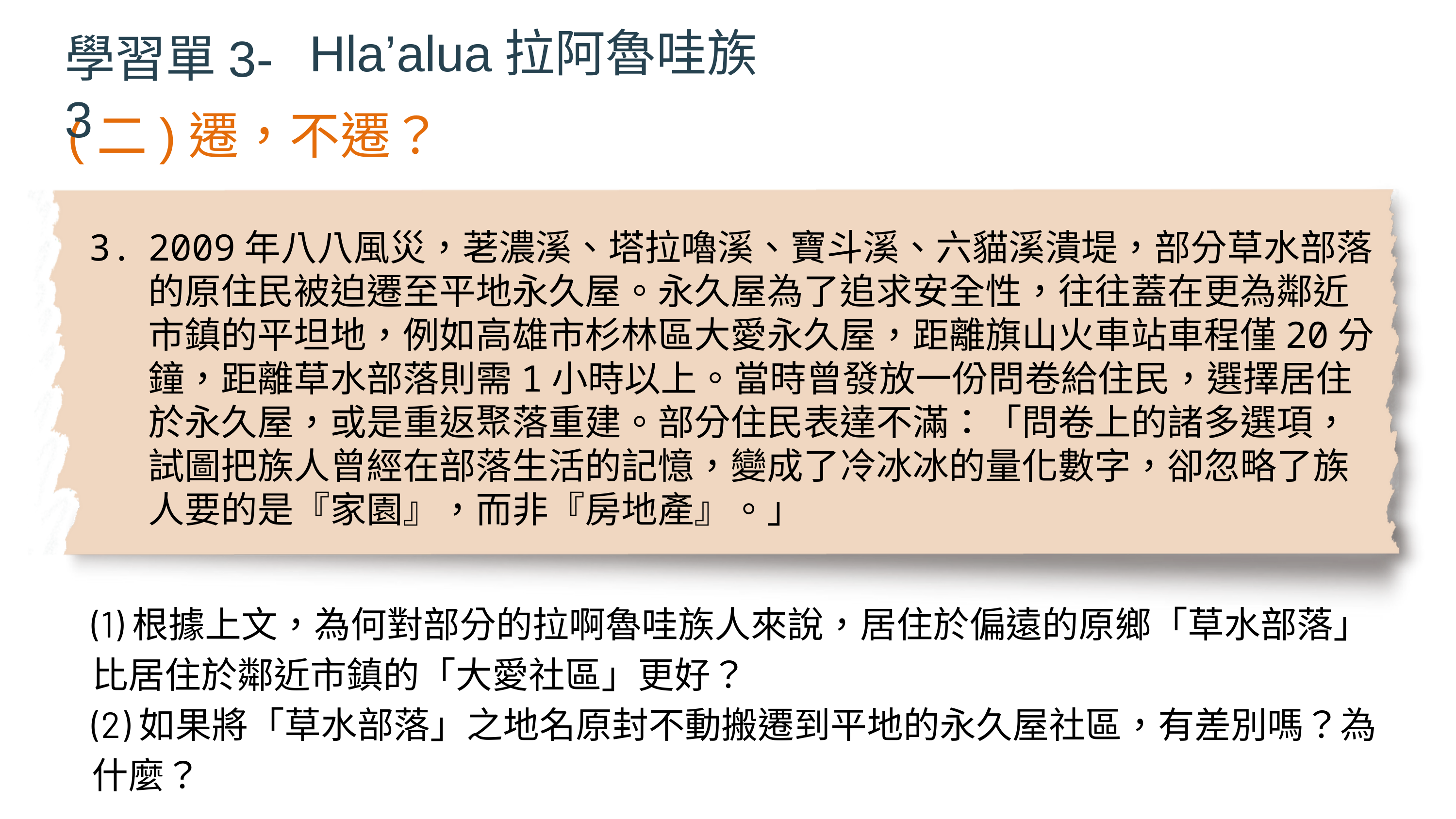

Hla’alua拉阿魯哇族
學習單3-3
(二)遷，不遷？

2009年八八風災，荖濃溪、塔拉嚕溪、寶斗溪、六貓溪潰堤，部分草水部落的原住民被迫遷至平地永久屋。永久屋為了追求安全性，往往蓋在更為鄰近市鎮的平坦地，例如高雄市杉林區大愛永久屋，距離旗山火車站車程僅20分鐘，距離草水部落則需1小時以上。當時曾發放一份問卷給住民，選擇居住於永久屋，或是重返聚落重建。部分住民表達不滿：「問卷上的諸多選項，試圖把族人曾經在部落生活的記憶，變成了冷冰冰的量化數字，卻忽略了族人要的是『家園』，而非『房地產』。」
(1)根據上文，為何對部分的拉啊魯哇族人來說，居住於偏遠的原鄉「草水部落」比居住於鄰近市鎮的「大愛社區」更好？
(2)如果將「草水部落」之地名原封不動搬遷到平地的永久屋社區，有差別嗎？為什麼？